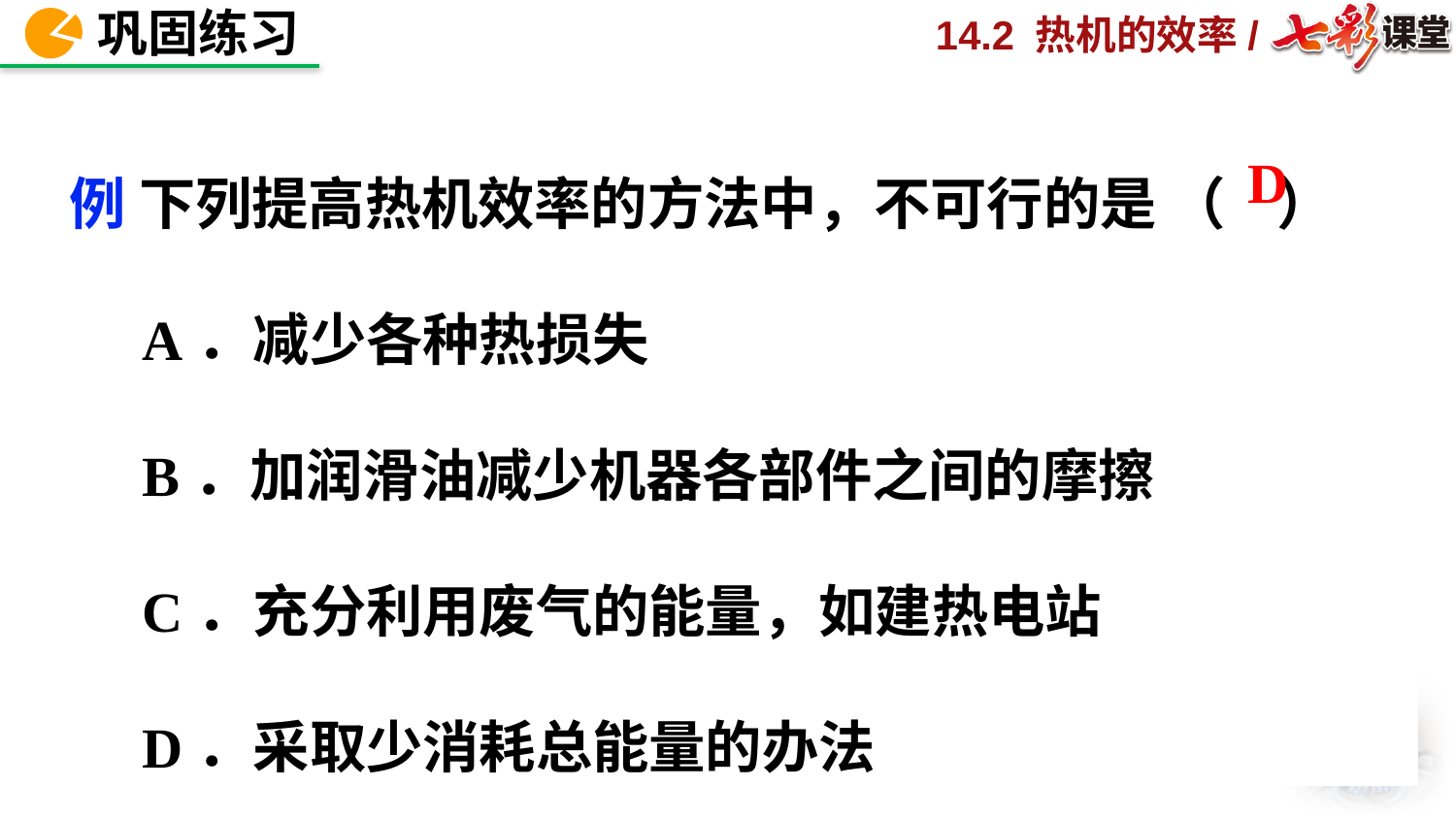

巩固练习

例 下列提高热机效率的方法中，不可行的是 （    ）
A．减少各种热损失
B．加润滑油减少机器各部件之间的摩擦
C．充分利用废气的能量，如建热电站
D．采取少消耗总能量的办法
D